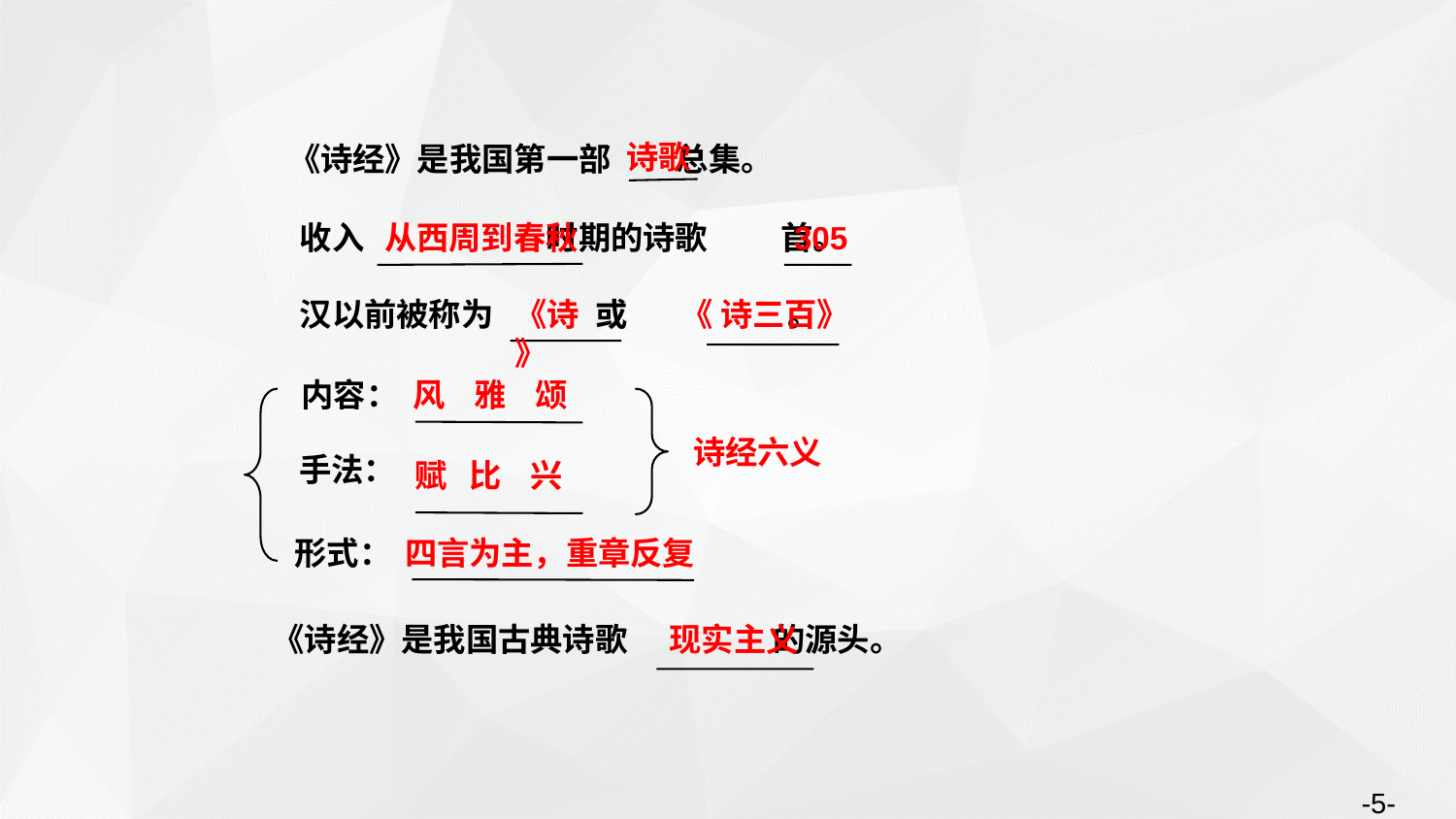

诗歌
《诗经》是我国第一部         总集。

收入                         时期的诗歌          首。
从西周到春秋
305

汉以前被称为              或                      。
《诗》
《 诗三百》

内容：
风    雅    颂

诗经六义
手法：
赋   比    兴

形式：
四言为主，重章反复

《诗经》是我国古典诗歌                    的源头。
现实主义

-5-